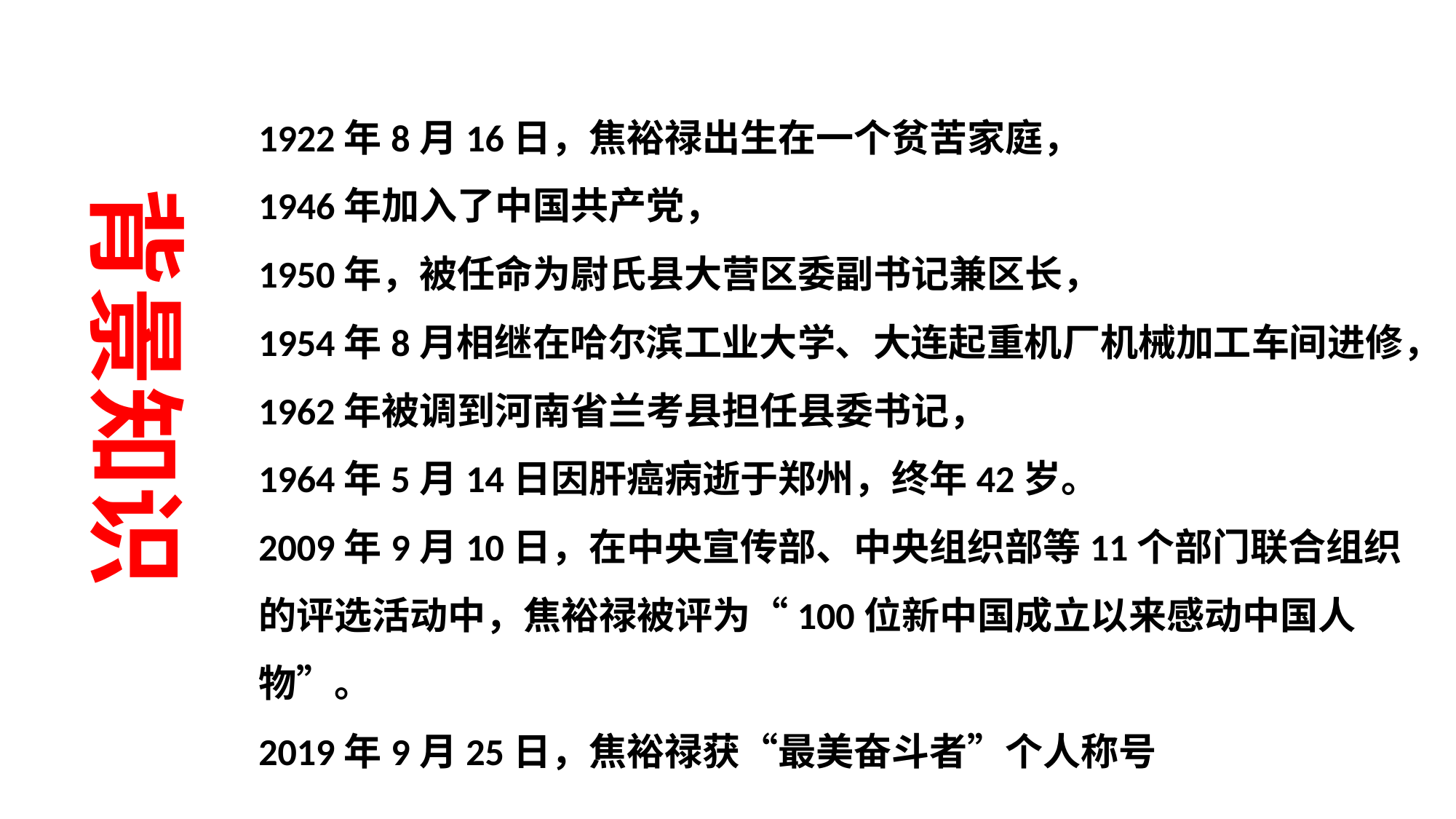

1922年8月16日，焦裕禄出生在一个贫苦家庭，
1946年加入了中国共产党，
1950年，被任命为尉氏县大营区委副书记兼区长，
1954年8月相继在哈尔滨工业大学、大连起重机厂机械加工车间进修，
1962年被调到河南省兰考县担任县委书记，
1964年5月14日因肝癌病逝于郑州，终年42岁。
2009年9月10日，在中央宣传部、中央组织部等11个部门联合组织的评选活动中，焦裕禄被评为“100位新中国成立以来感动中国人物”。
2019年9月25日，焦裕禄获“最美奋斗者”个人称号
背景知识